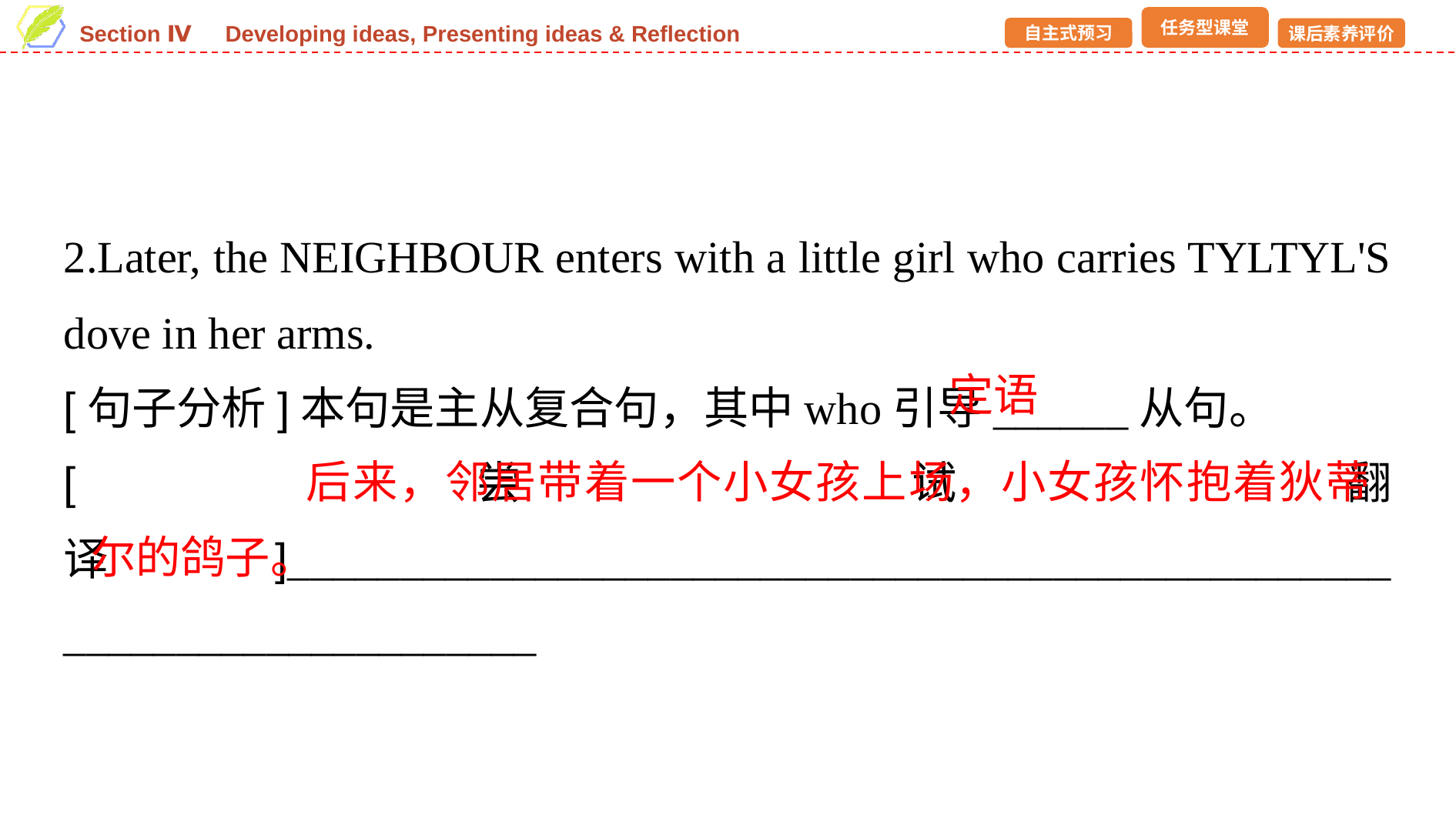

2.Later, the NEIGHBOUR enters with a little girl who carries TYLTYL'S dove in her arms.
[句子分析]本句是主从复合句，其中who引导______从句。
[尝试翻译]_________________________________________________ _____________________
定语
后来，邻居带着一个小女孩上场，小女孩怀抱着狄蒂尔的鸽子。